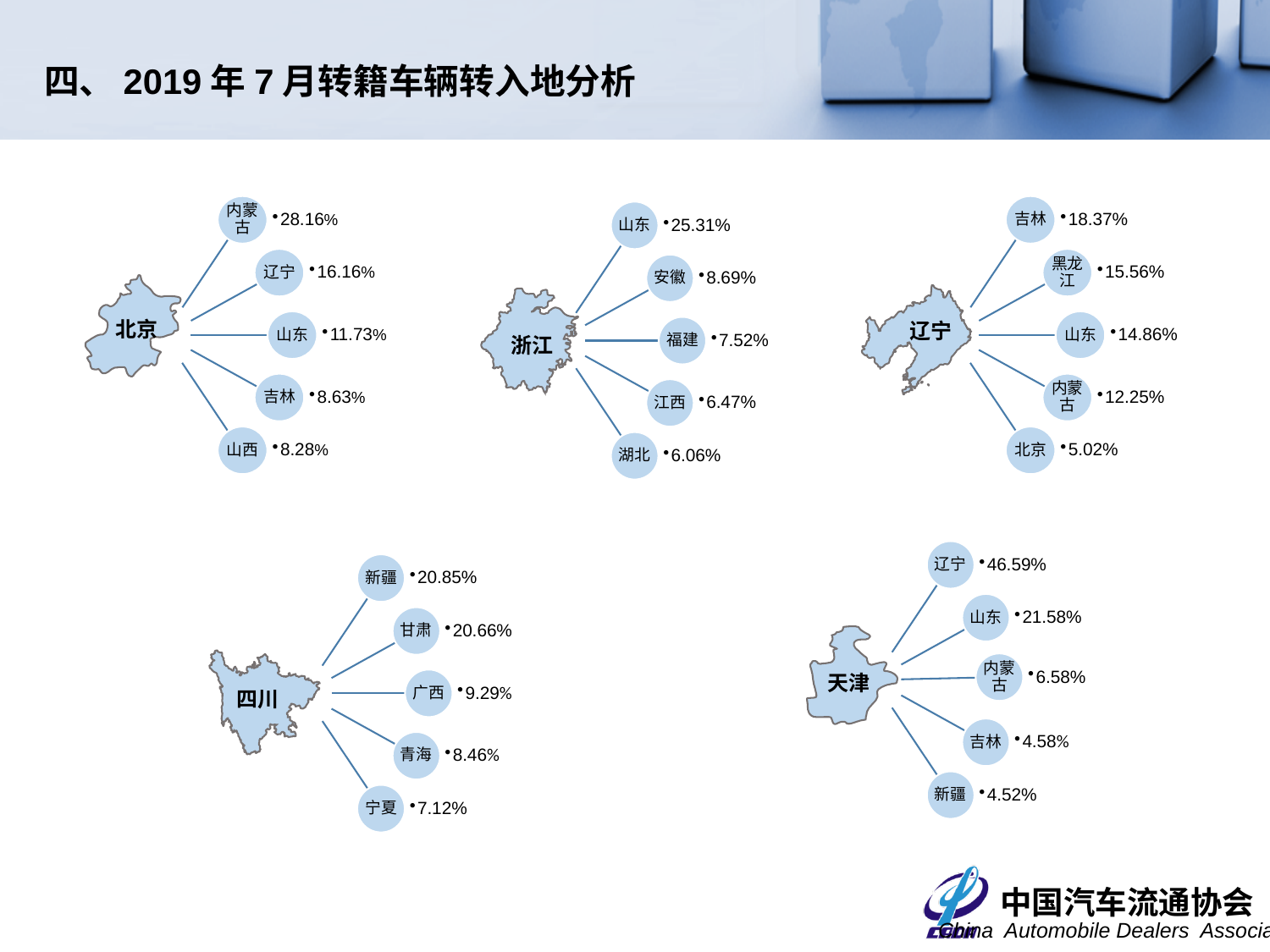

四、2019年7月转籍车辆转入地分析
内蒙古
28.16%
辽宁
16.16%

山东
11.73%

吉林
8.63%

山西
8.28%
吉林
18.37%
黑龙江
15.56%

山东
14.86%

内蒙古
12.25%

北京
5.02%
山东
25.31%
安徽
8.69%
福建
7.52%
江西
6.47%
湖北
6.06%

北京
辽宁
浙江
辽宁
46.59%
山东
21.58%
内蒙古
6.58%
吉林
4.58%
新疆
4.52%
新疆
20.85%
甘肃
20.66%
广西
9.29%
青海
8.46%
宁夏
7.12%

天津
四川